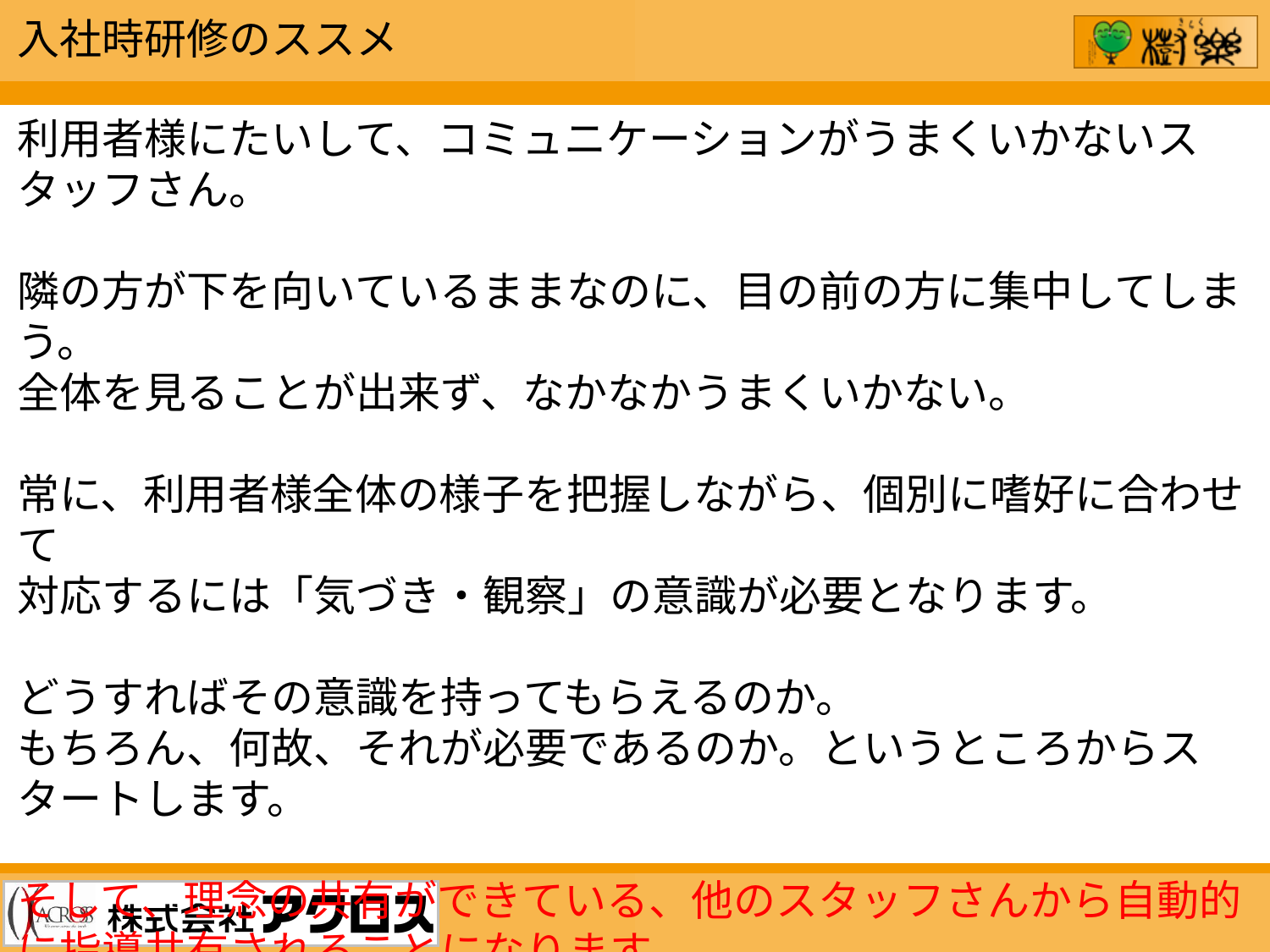

入社時研修のススメ
利用者様にたいして、コミュニケーションがうまくいかないスタッフさん。

隣の方が下を向いているままなのに、目の前の方に集中してしまう。
全体を見ることが出来ず、なかなかうまくいかない。

常に、利用者様全体の様子を把握しながら、個別に嗜好に合わせて
対応するには「気づき・観察」の意識が必要となります。

どうすればその意識を持ってもらえるのか。
もちろん、何故、それが必要であるのか。というところからスタートします。

そして、理念の共有ができている、他のスタッフさんから自動的に指導共有されることになります。
→